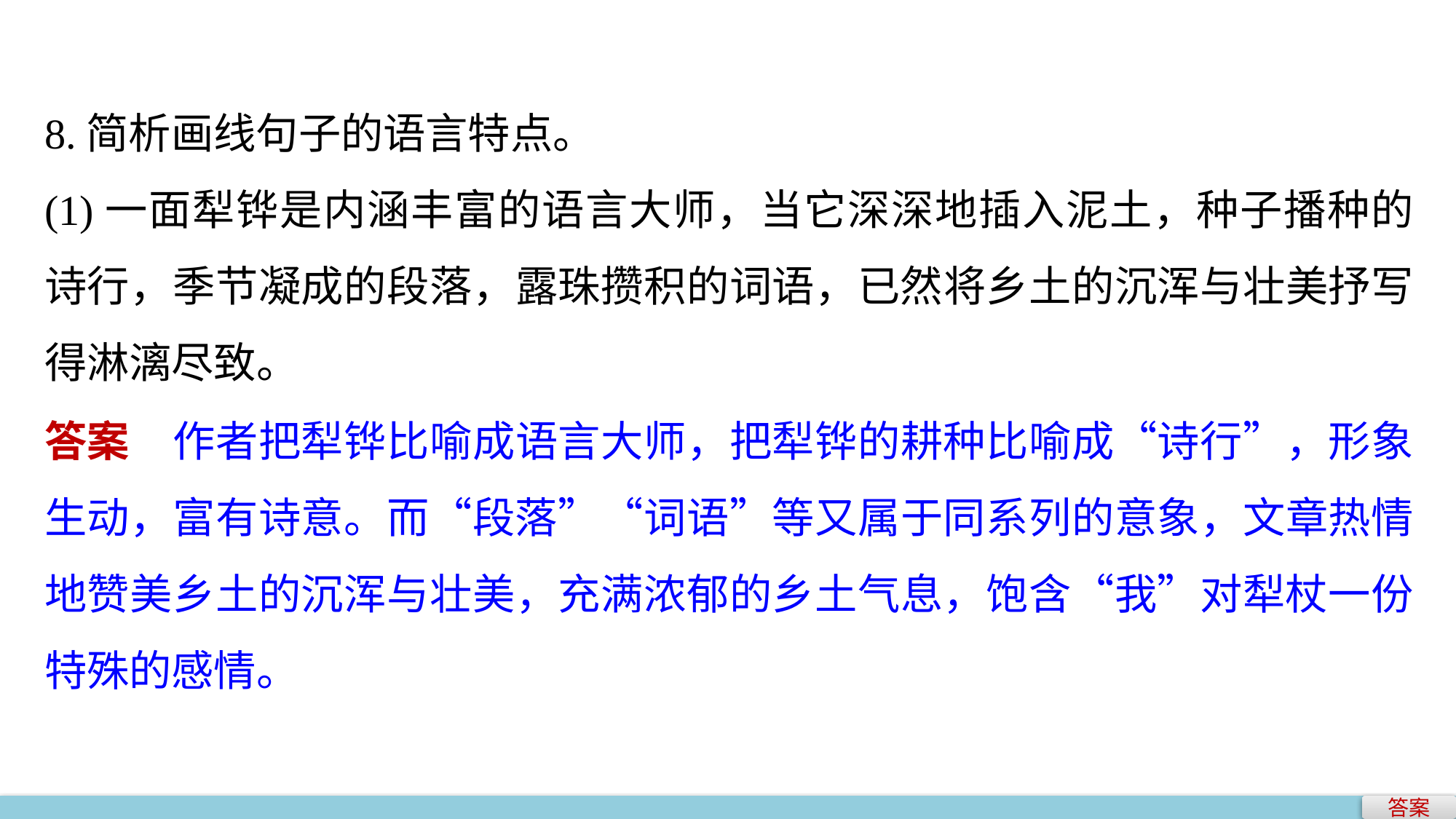

8.简析画线句子的语言特点。
(1)一面犁铧是内涵丰富的语言大师，当它深深地插入泥土，种子播种的诗行，季节凝成的段落，露珠攒积的词语，已然将乡土的沉浑与壮美抒写得淋漓尽致。
答案　作者把犁铧比喻成语言大师，把犁铧的耕种比喻成“诗行”，形象生动，富有诗意。而“段落”“词语”等又属于同系列的意象，文章热情地赞美乡土的沉浑与壮美，充满浓郁的乡土气息，饱含“我”对犁杖一份特殊的感情。

答案